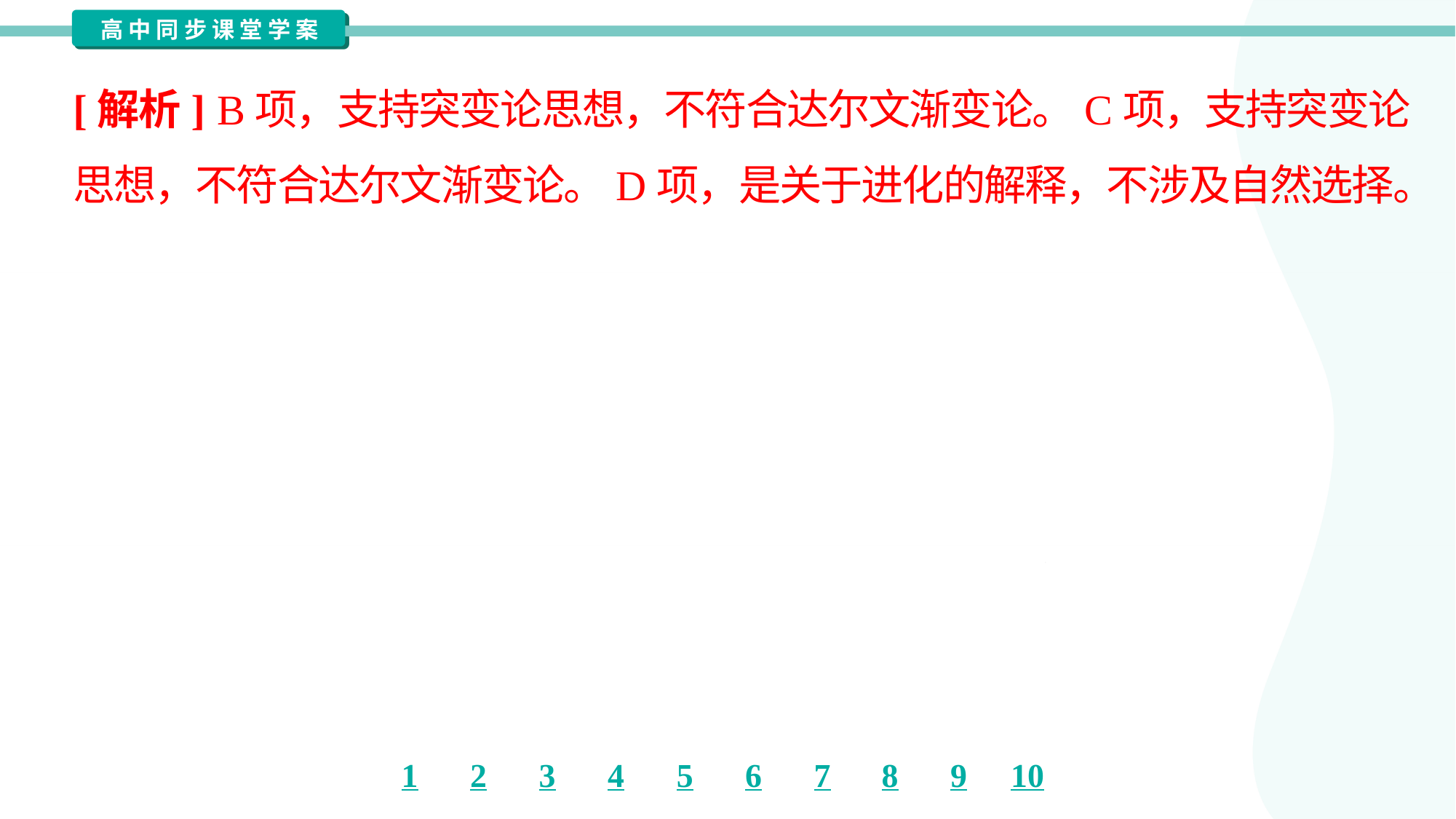

[解析] B项，支持突变论思想，不符合达尔文渐变论。C项，支持突变论
思想，不符合达尔文渐变论。D项，是关于进化的解释，不涉及自然选择。